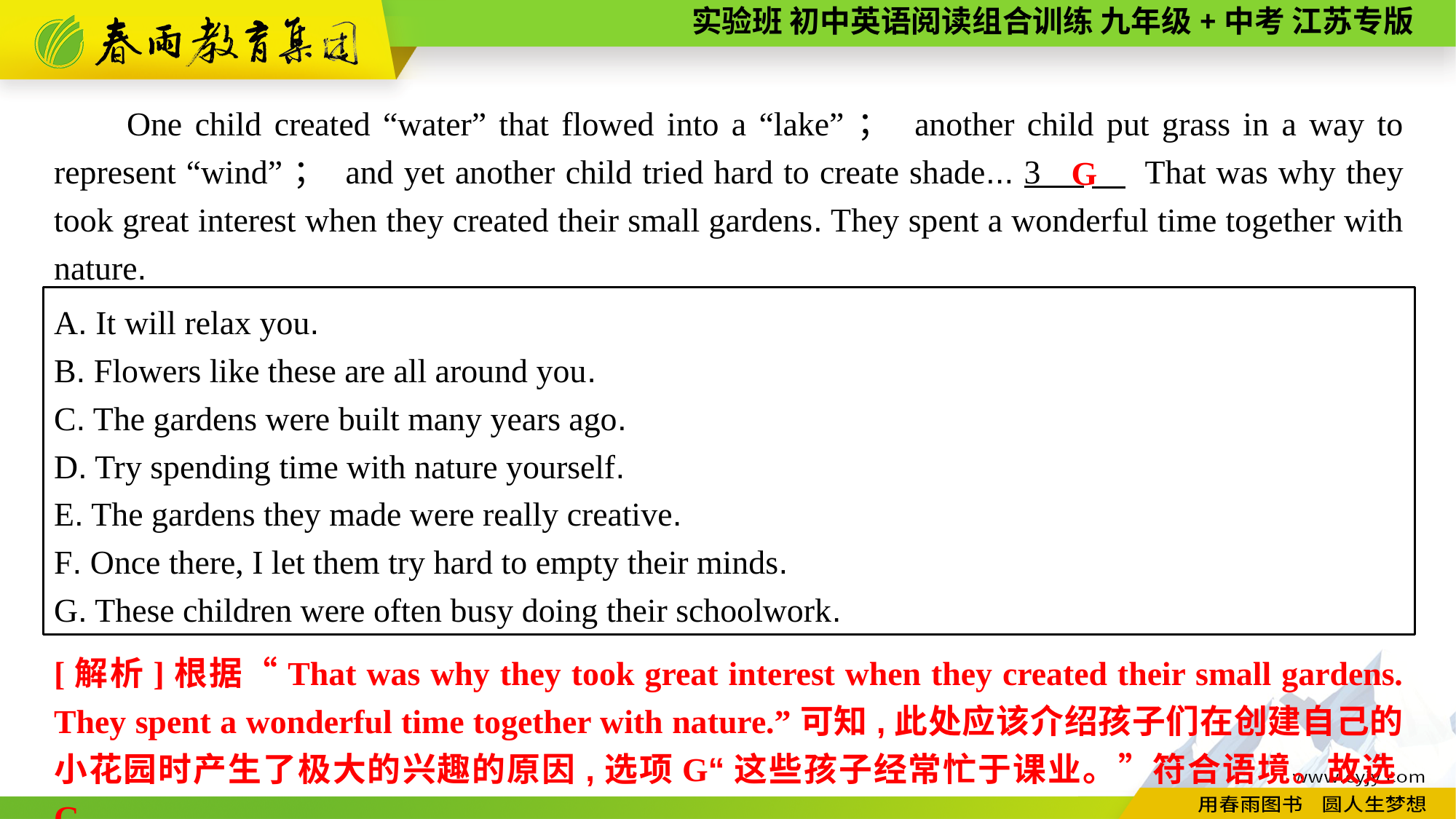

One child created “water” that flowed into a “lake”； another child put grass in a way to represent “wind”； and yet another child tried hard to create shade... 3    　 That was why they took great interest when they created their small gardens. They spent a wonderful time together with nature.
G
A. It will relax you.
B. Flowers like these are all around you.
C. The gardens were built many years ago.
D. Try spending time with nature yourself.
E. The gardens they made were really creative.
F. Once there, I let them try hard to empty their minds.
G. These children were often busy doing their schoolwork.
[解析]根据“That was why they took great interest when they created their small gardens. They spent a wonderful time together with nature.”可知,此处应该介绍孩子们在创建自己的小花园时产生了极大的兴趣的原因,选项G“这些孩子经常忙于课业。”符合语境。故选G。